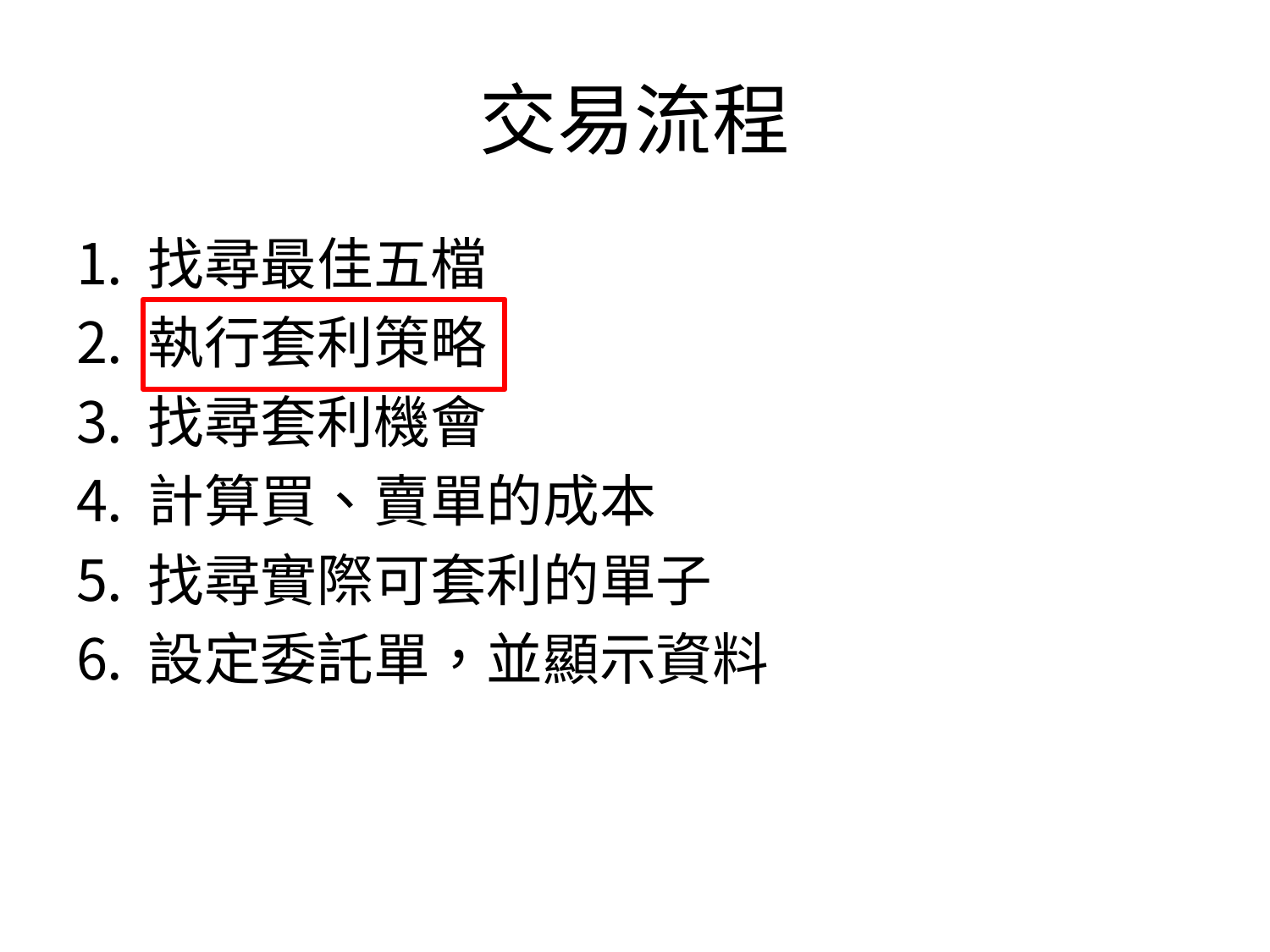

# 交易流程
找尋最佳五檔
執行套利策略
找尋套利機會
計算買、賣單的成本
找尋實際可套利的單子
設定委託單，並顯示資料